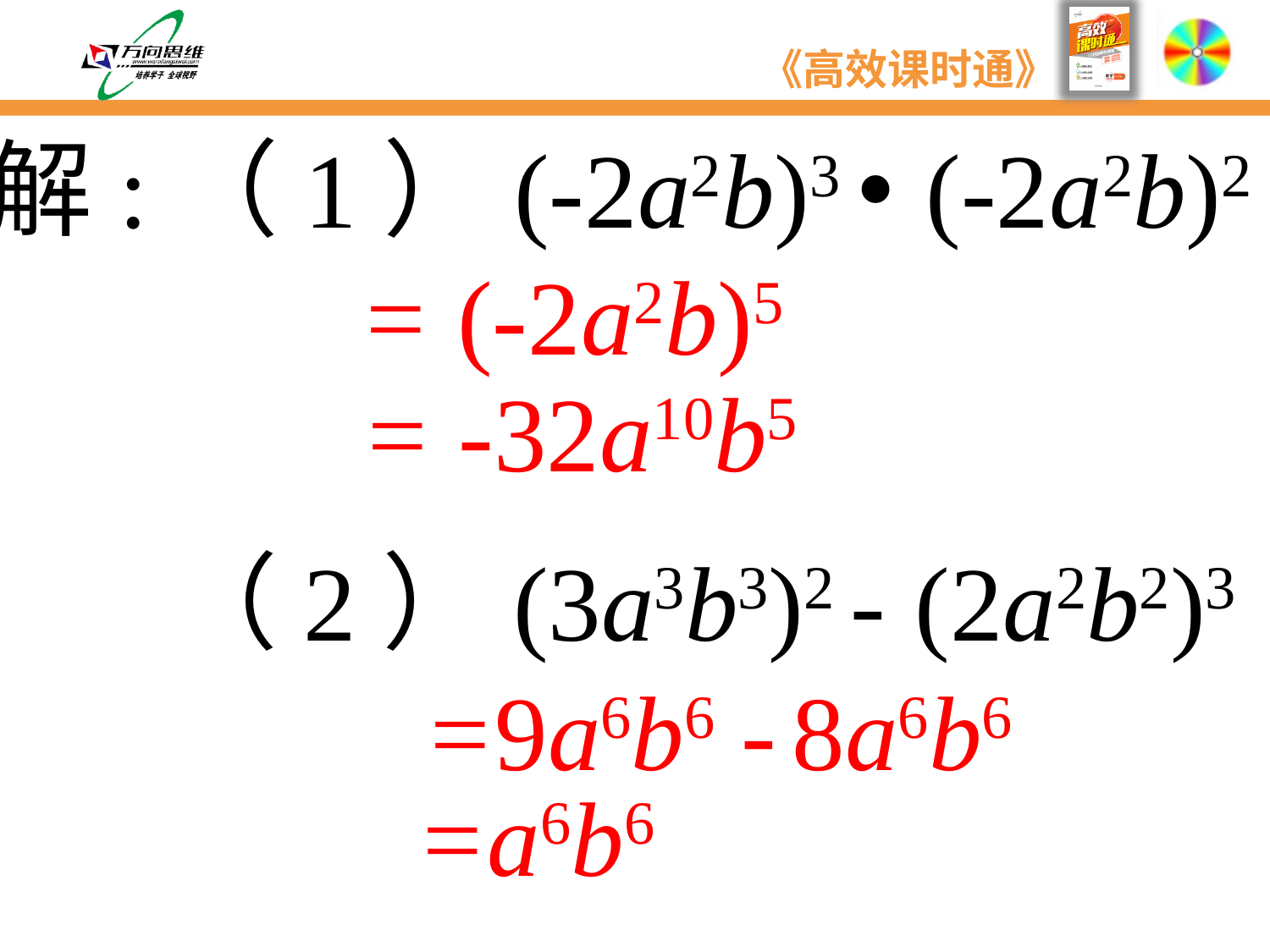

解:（1）(-2a2b)3 • (-2a2b)2
= (-2a2b)5
= -32a10b5
 （2）(3a3b3)2 - (2a2b2)3

=9a6b6 - 8a6b6
=a6b6